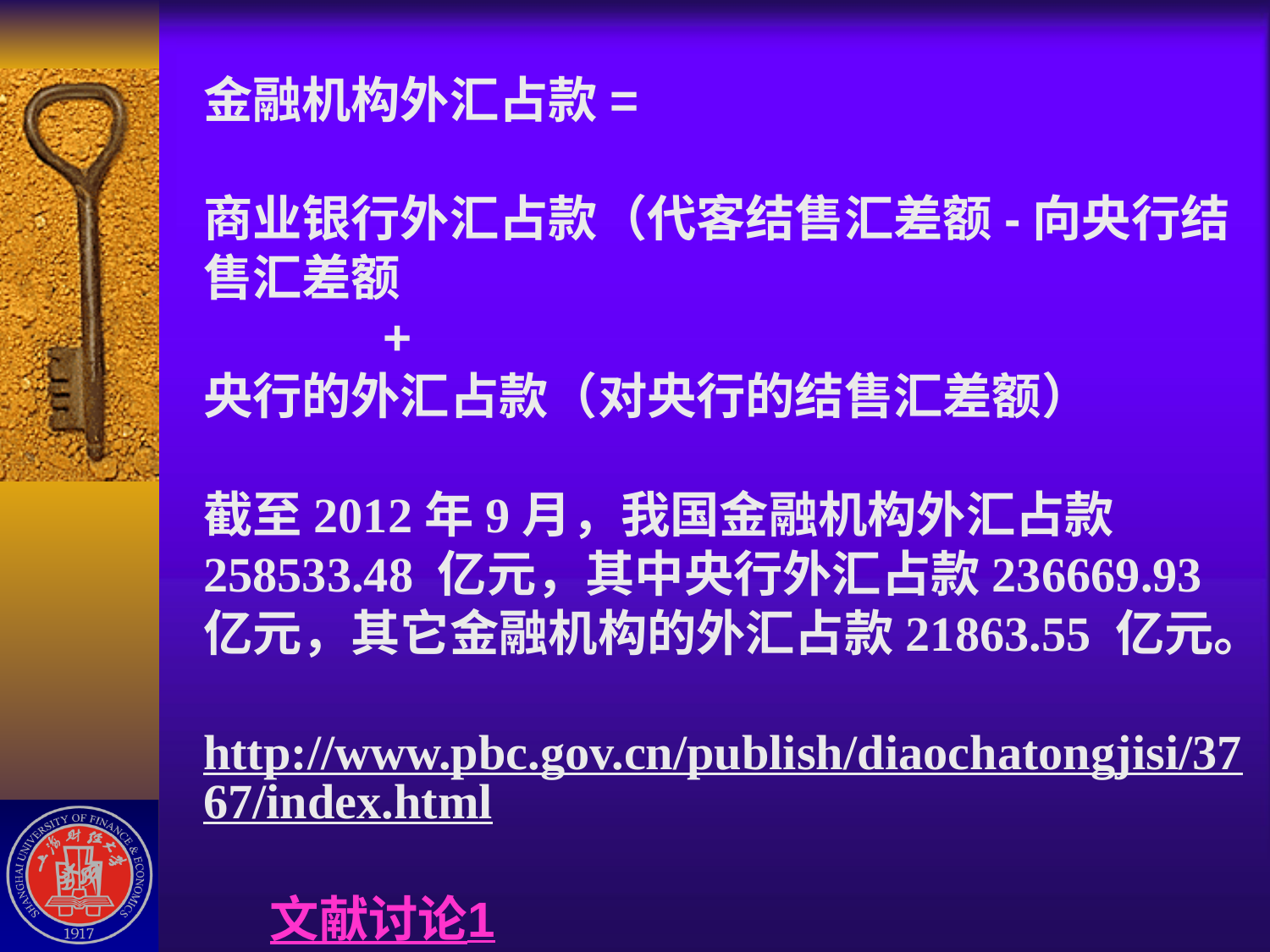

# 金融机构外汇占款= 商业银行外汇占款（代客结售汇差额-向央行结售汇差额 + 央行的外汇占款（对央行的结售汇差额） 截至2012年9月，我国金融机构外汇占款258533.48 亿元，其中央行外汇占款236669.93 亿元，其它金融机构的外汇占款21863.55 亿元。 http://www.pbc.gov.cn/publish/diaochatongjisi/3767/index.html 文献讨论1